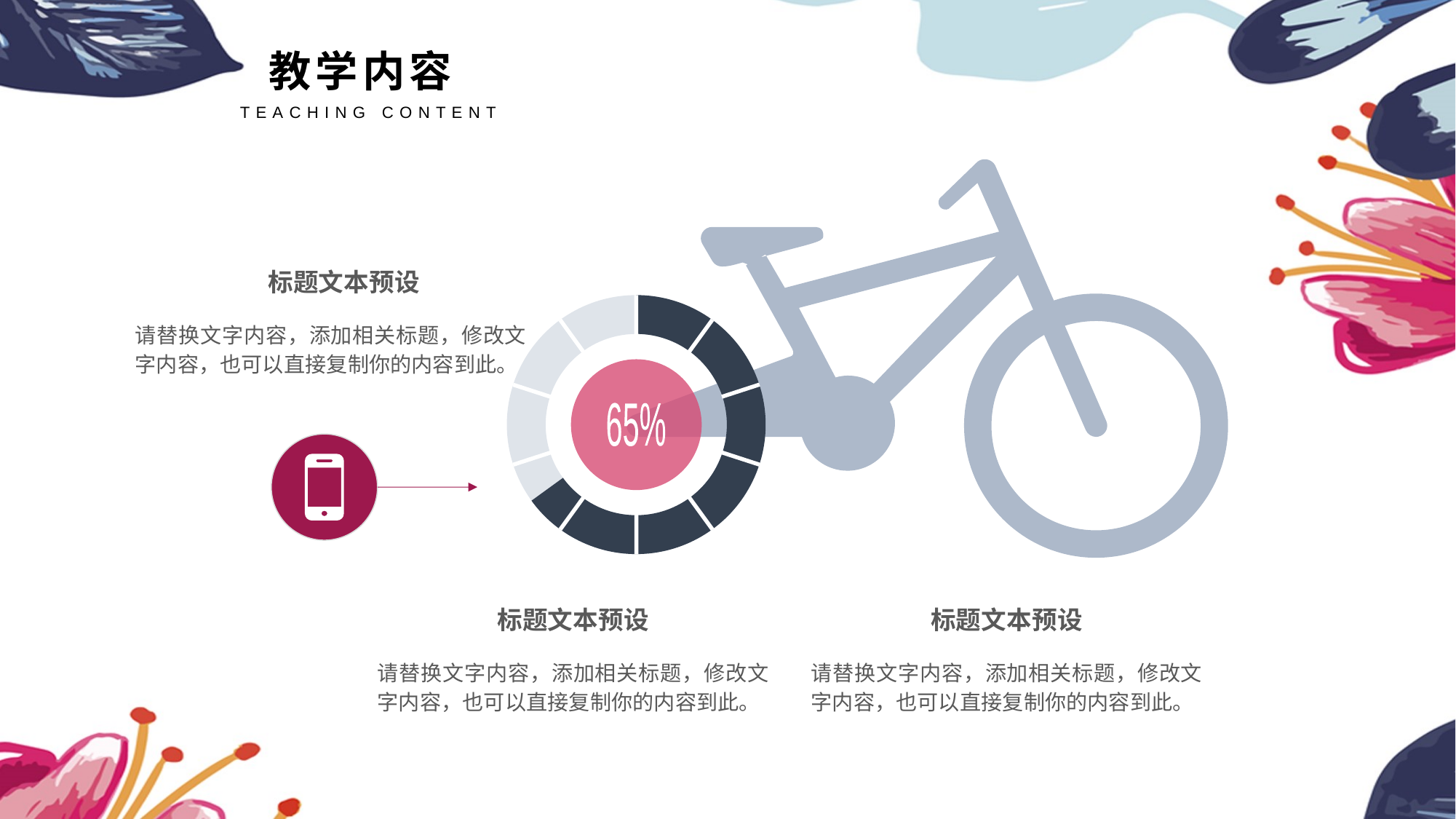

教学内容
TEACHING CONTENT

65%
标题文本预设
请替换文字内容，添加相关标题，修改文字内容，也可以直接复制你的内容到此。

标题文本预设
标题文本预设
请替换文字内容，添加相关标题，修改文字内容，也可以直接复制你的内容到此。
请替换文字内容，添加相关标题，修改文字内容，也可以直接复制你的内容到此。